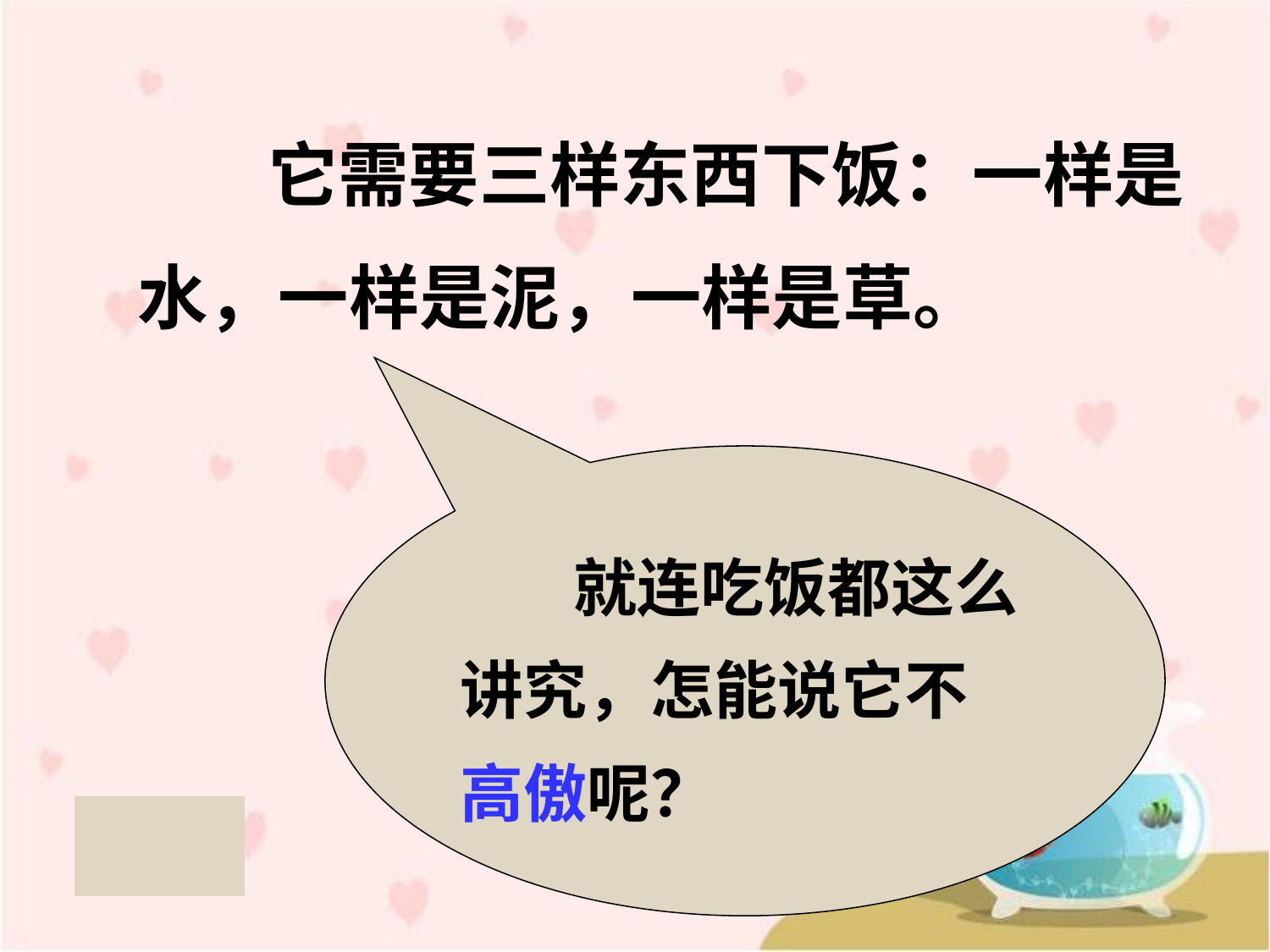

它需要三样东西下饭：一样是水，一样是泥，一样是草。
         就连吃饭都这么讲究，怎能说它不高傲呢？